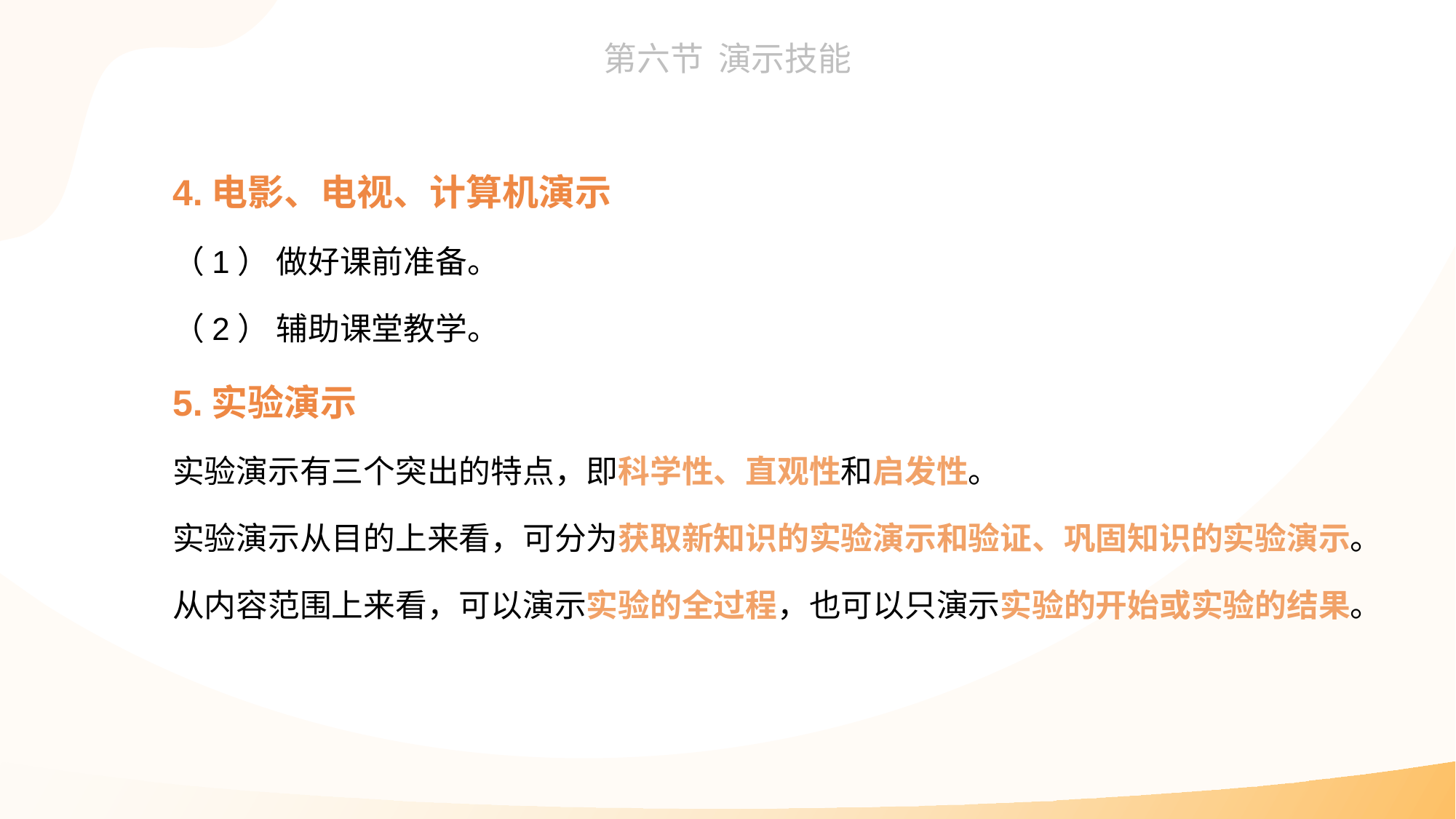

4.电影、电视、计算机演示
（1） 做好课前准备。
（2） 辅助课堂教学。
5.实验演示
实验演示有三个突出的特点，即科学性、直观性和启发性。
实验演示从目的上来看，可分为获取新知识的实验演示和验证、巩固知识的实验演示。
从内容范围上来看，可以演示实验的全过程，也可以只演示实验的开始或实验的结果。